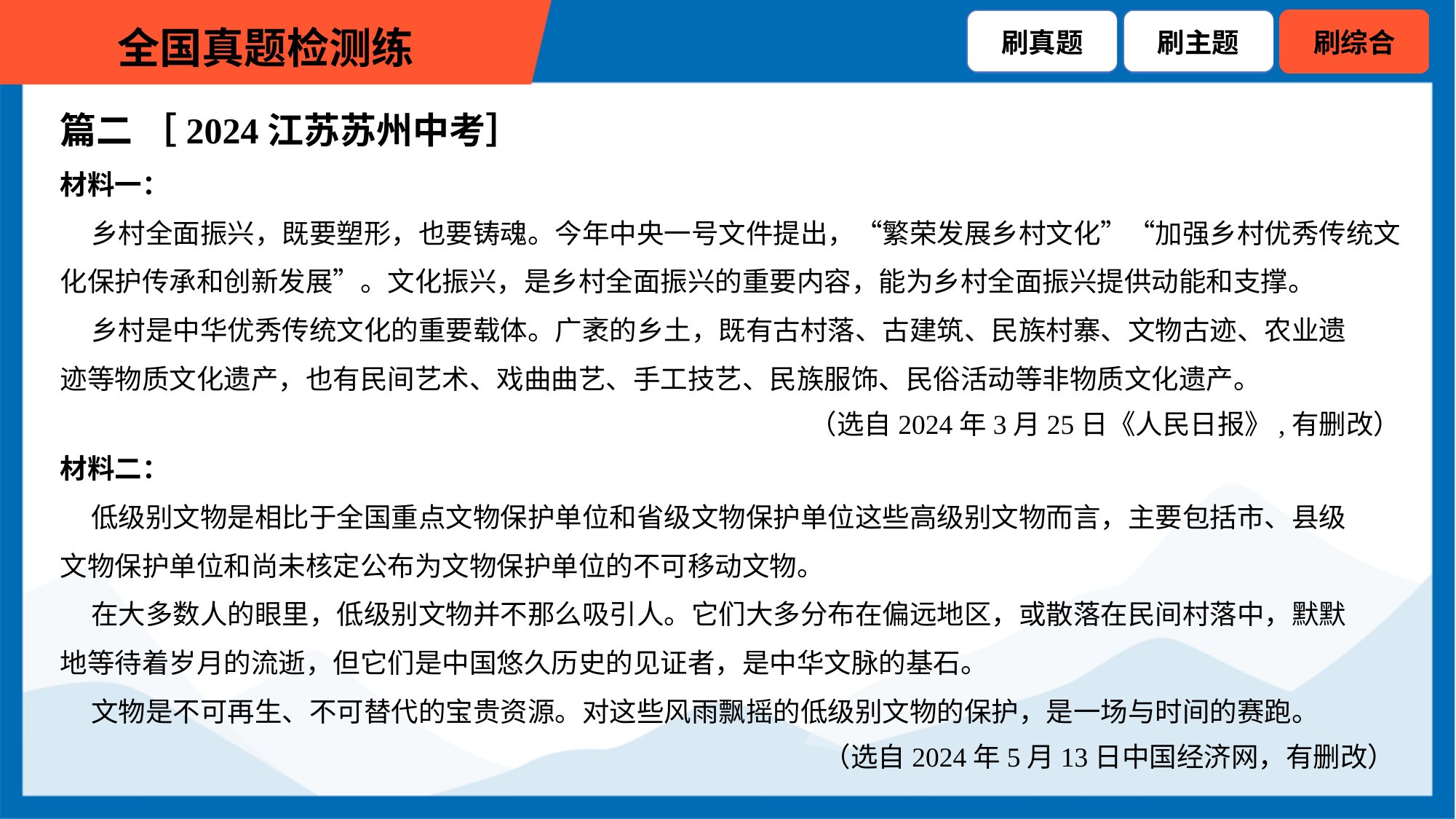

篇二 ［2024江苏苏州中考］
材料一：
    乡村全面振兴，既要塑形，也要铸魂。今年中央一号文件提出，“繁荣发展乡村文化”“加强乡村优秀传统文
化保护传承和创新发展”。文化振兴，是乡村全面振兴的重要内容，能为乡村全面振兴提供动能和支撑。
    乡村是中华优秀传统文化的重要载体。广袤的乡土，既有古村落、古建筑、民族村寨、文物古迹、农业遗
迹等物质文化遗产，也有民间艺术、戏曲曲艺、手工技艺、民族服饰、民俗活动等非物质文化遗产。
（选自2024年3月25日《人民日报》,有删改）
材料二：
    低级别文物是相比于全国重点文物保护单位和省级文物保护单位这些高级别文物而言，主要包括市、县级
文物保护单位和尚未核定公布为文物保护单位的不可移动文物。
    在大多数人的眼里，低级别文物并不那么吸引人。它们大多分布在偏远地区，或散落在民间村落中，默默
地等待着岁月的流逝，但它们是中国悠久历史的见证者，是中华文脉的基石。
    文物是不可再生、不可替代的宝贵资源。对这些风雨飘摇的低级别文物的保护，是一场与时间的赛跑。
（选自2024年5月13日中国经济网，有删改）